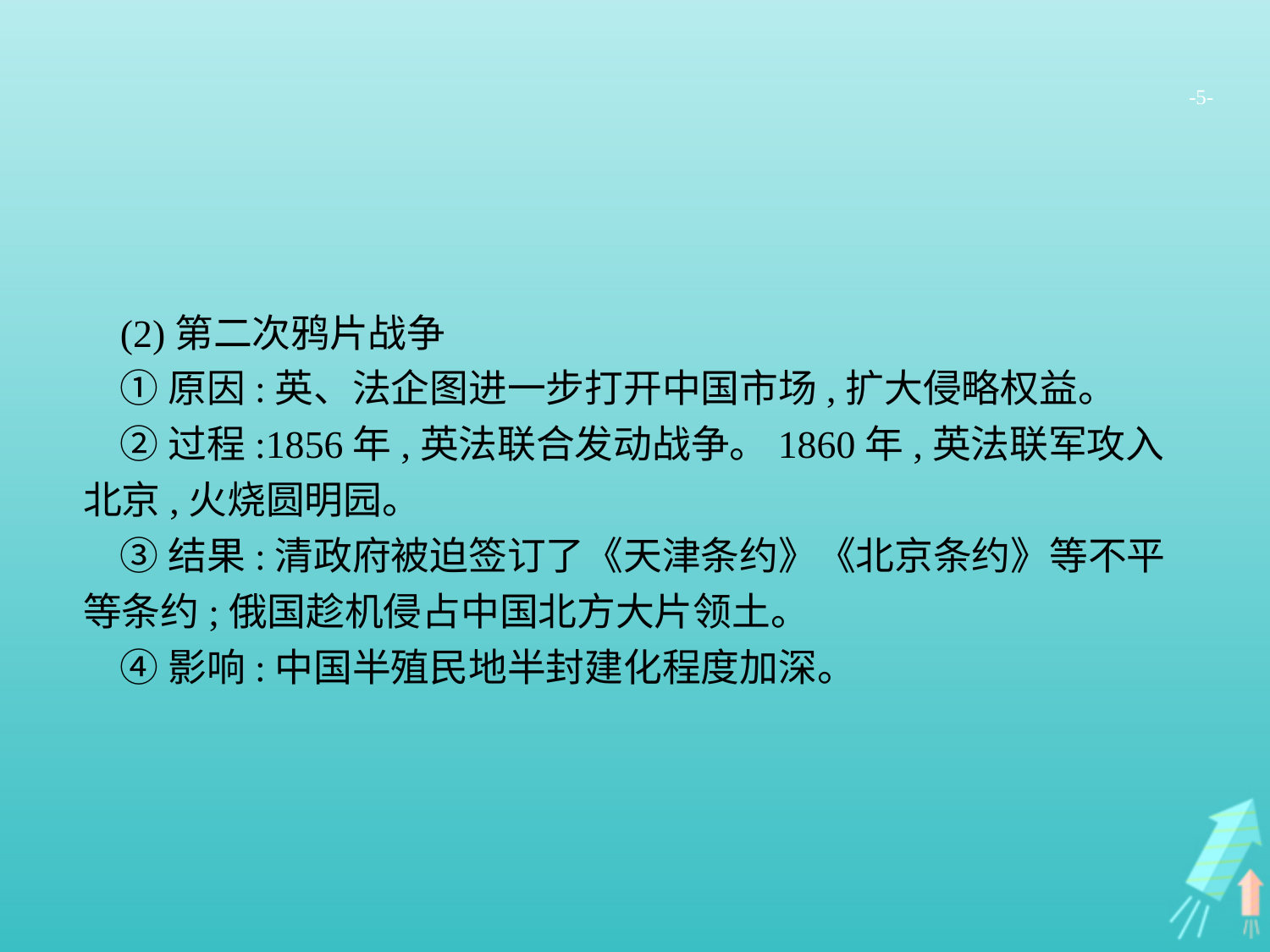

-5-
(2)第二次鸦片战争
①原因:英、法企图进一步打开中国市场,扩大侵略权益。
②过程:1856年,英法联合发动战争。1860年,英法联军攻入北京,火烧圆明园。
③结果:清政府被迫签订了《天津条约》《北京条约》等不平等条约;俄国趁机侵占中国北方大片领土。
④影响:中国半殖民地半封建化程度加深。